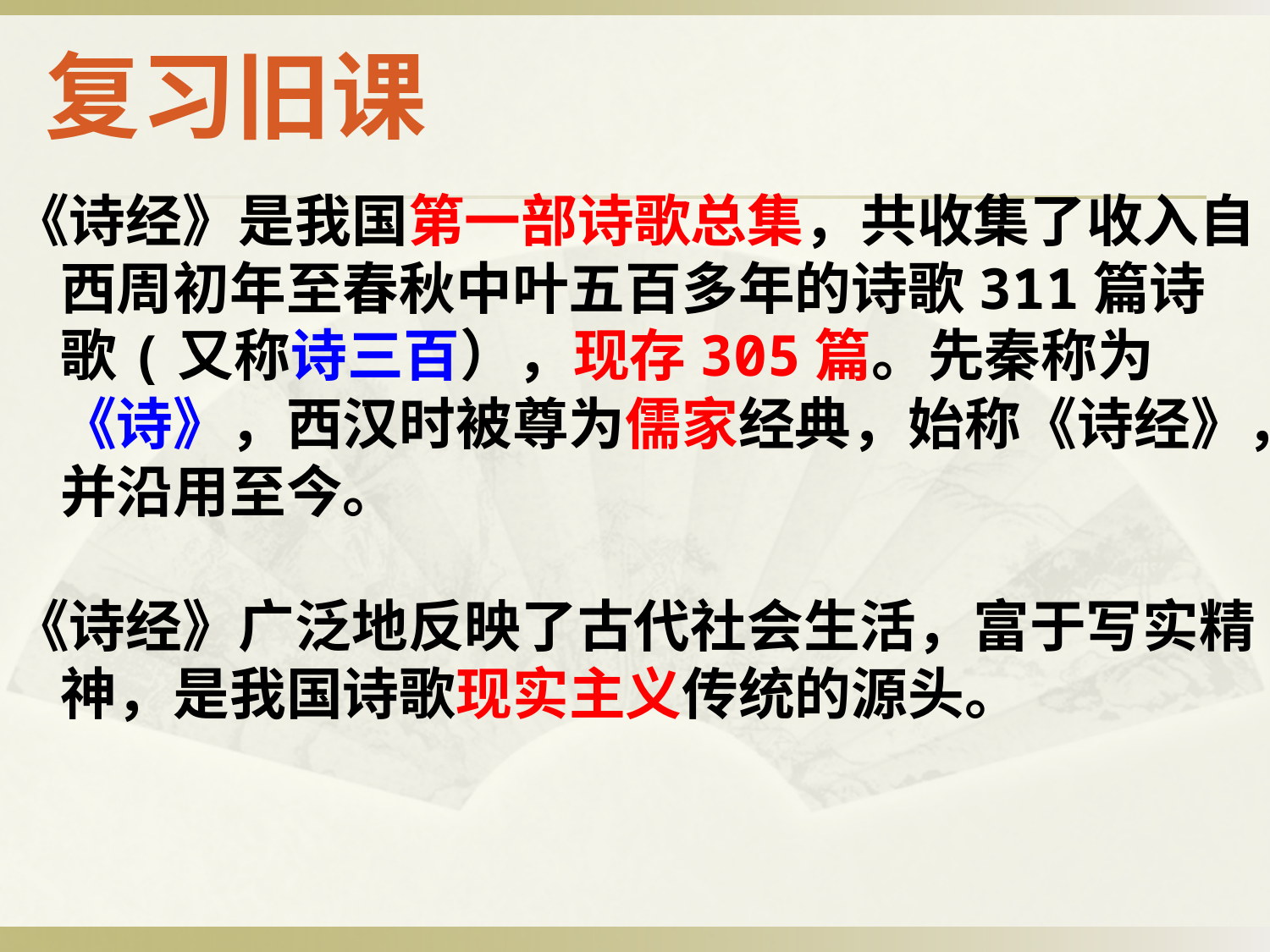

复习旧课
《诗经》是我国第一部诗歌总集，共收集了收入自西周初年至春秋中叶五百多年的诗歌311篇诗歌(又称诗三百），现存305篇。先秦称为《诗》，西汉时被尊为儒家经典，始称《诗经》，并沿用至今。

《诗经》广泛地反映了古代社会生活，富于写实精神，是我国诗歌现实主义传统的源头。